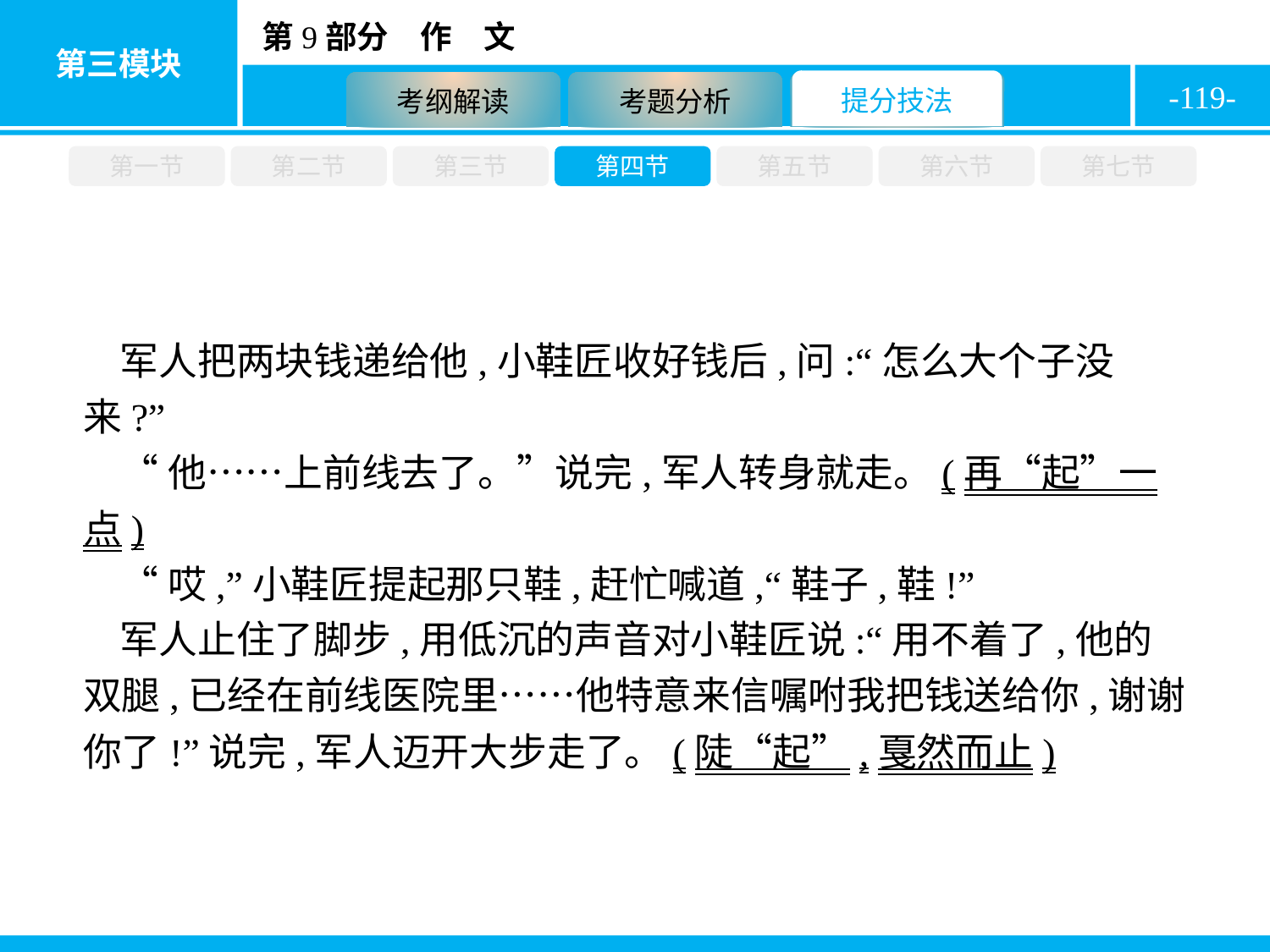

-119-
第一节
第二节
第三节
第四节
第五节
第六节
第七节
军人把两块钱递给他,小鞋匠收好钱后,问:“怎么大个子没来?”
“他……上前线去了。”说完,军人转身就走。(再“起”一点)
“哎,”小鞋匠提起那只鞋,赶忙喊道,“鞋子,鞋!”
军人止住了脚步,用低沉的声音对小鞋匠说:“用不着了,他的双腿,已经在前线医院里……他特意来信嘱咐我把钱送给你,谢谢你了!”说完,军人迈开大步走了。(陡“起”,戛然而止)